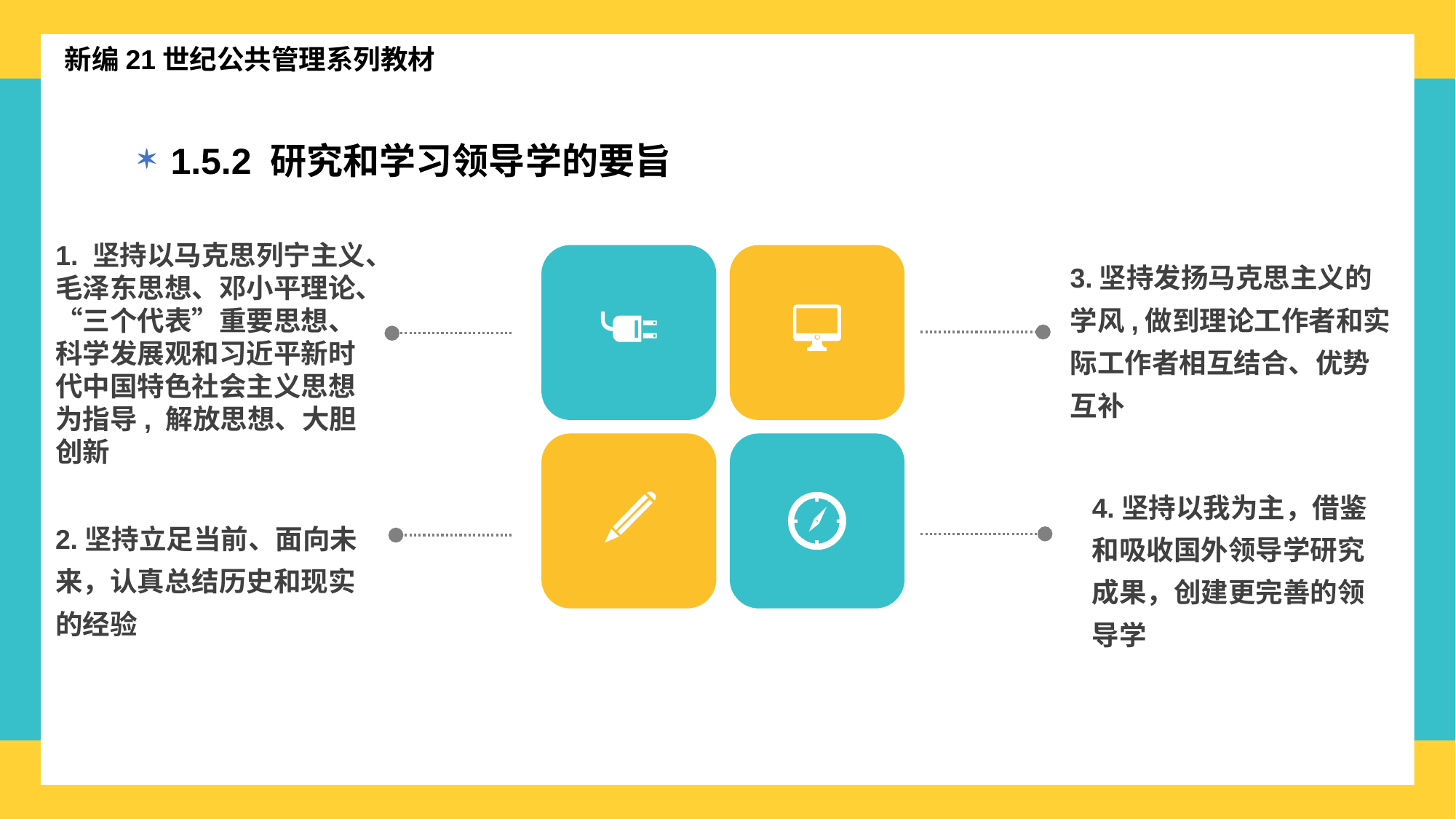

新编21世纪公共管理系列教材
1.5.2 研究和学习领导学的要旨

1. 坚持以马克思列宁主义、毛泽东思想、邓小平理论、“三个代表”重要思想、科学发展观和习近平新时代中国特色社会主义思想为指导, 解放思想、大胆创新

3.坚持发扬马克思主义的学风,做到理论工作者和实际工作者相互结合、优势互补
4.坚持以我为主，借鉴和吸收国外领导学研究成果，创建更完善的领导学
2.坚持立足当前、面向未来，认真总结历史和现实的经验